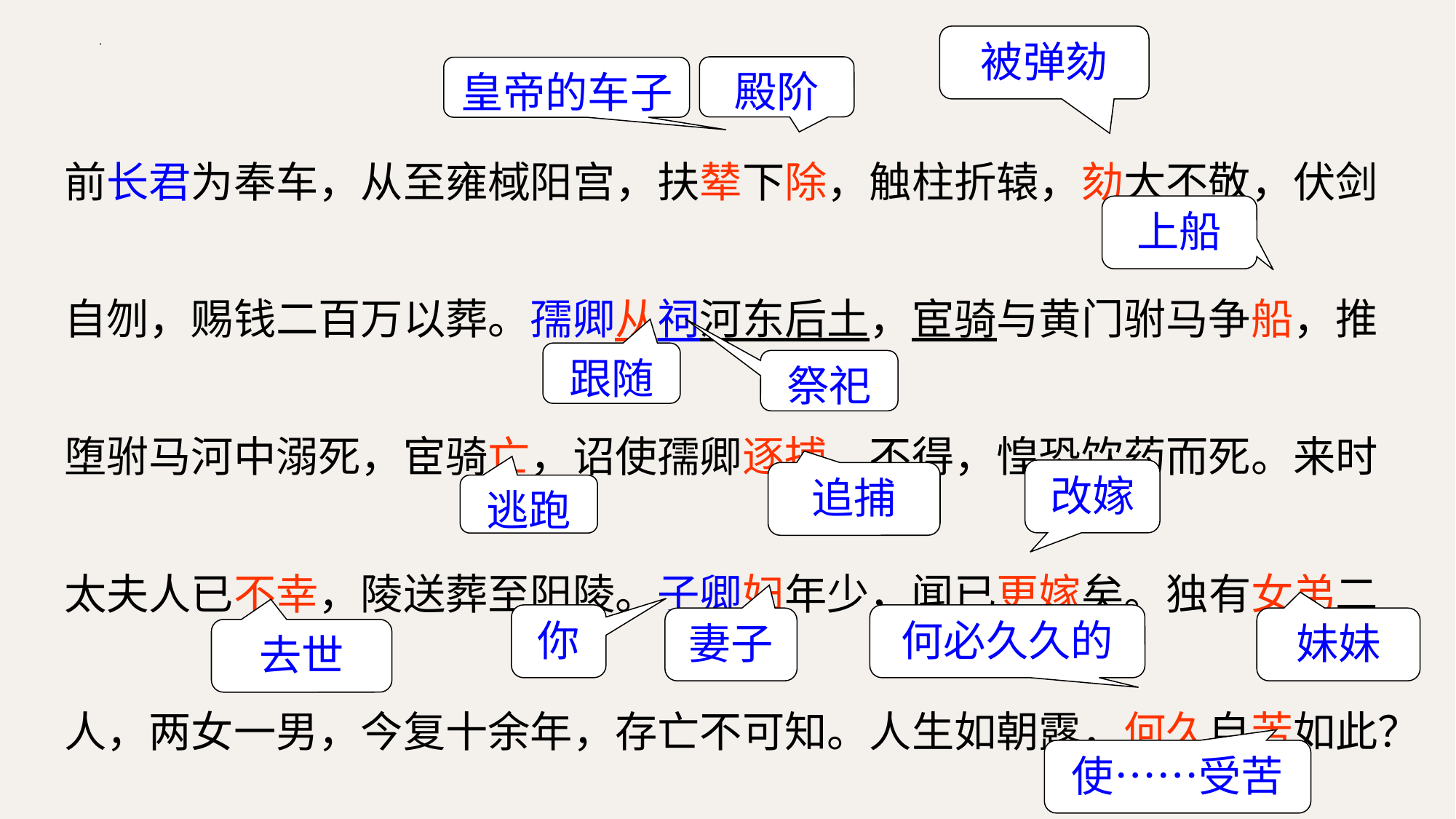

被弹劾
殿阶
皇帝的车子
前长君为奉车，从至雍棫阳宫，扶辇下除，触柱折辕，劾大不敬，伏剑自刎，赐钱二百万以葬。孺卿从祠河东后土，宦骑与黄门驸马争船，推堕驸马河中溺死，宦骑亡，诏使孺卿逐捕，不得，惶恐饮药而死。来时太夫人已不幸，陵送葬至阳陵。子卿妇年少，闻已更嫁矣。独有女弟二人，两女一男，今复十余年，存亡不可知。人生如朝露，何久自苦如此？
上船
跟随
祭祀
改嫁
追捕
逃跑
何必久久的
你
妻子
妹妹
去世
使……受苦